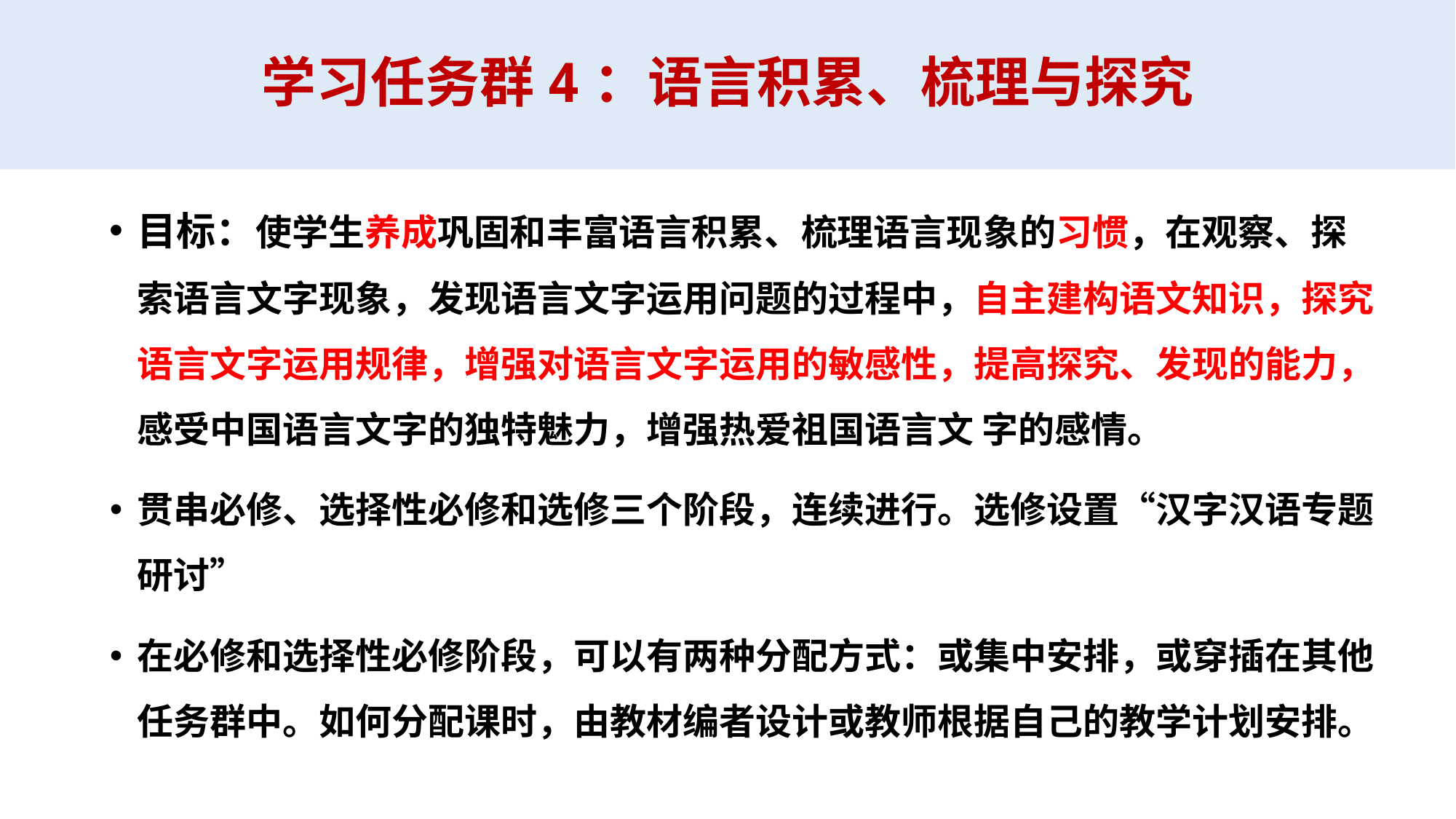

# 学习任务群4：语言积累、梳理与探究
目标：使学生养成巩固和丰富语言积累、梳理语言现象的习惯，在观察、探索语言文字现象，发现语言文字运用问题的过程中，自主建构语文知识，探究语言文字运用规律，增强对语言文字运用的敏感性，提高探究、发现的能力，感受中国语言文字的独特魅力，增强热爱祖国语言文 字的感情。
贯串必修、选择性必修和选修三个阶段，连续进行。选修设置“汉字汉语专题研讨”
在必修和选择性必修阶段，可以有两种分配方式：或集中安排，或穿插在其他任务群中。如何分配课时，由教材编者设计或教师根据自己的教学计划安排。